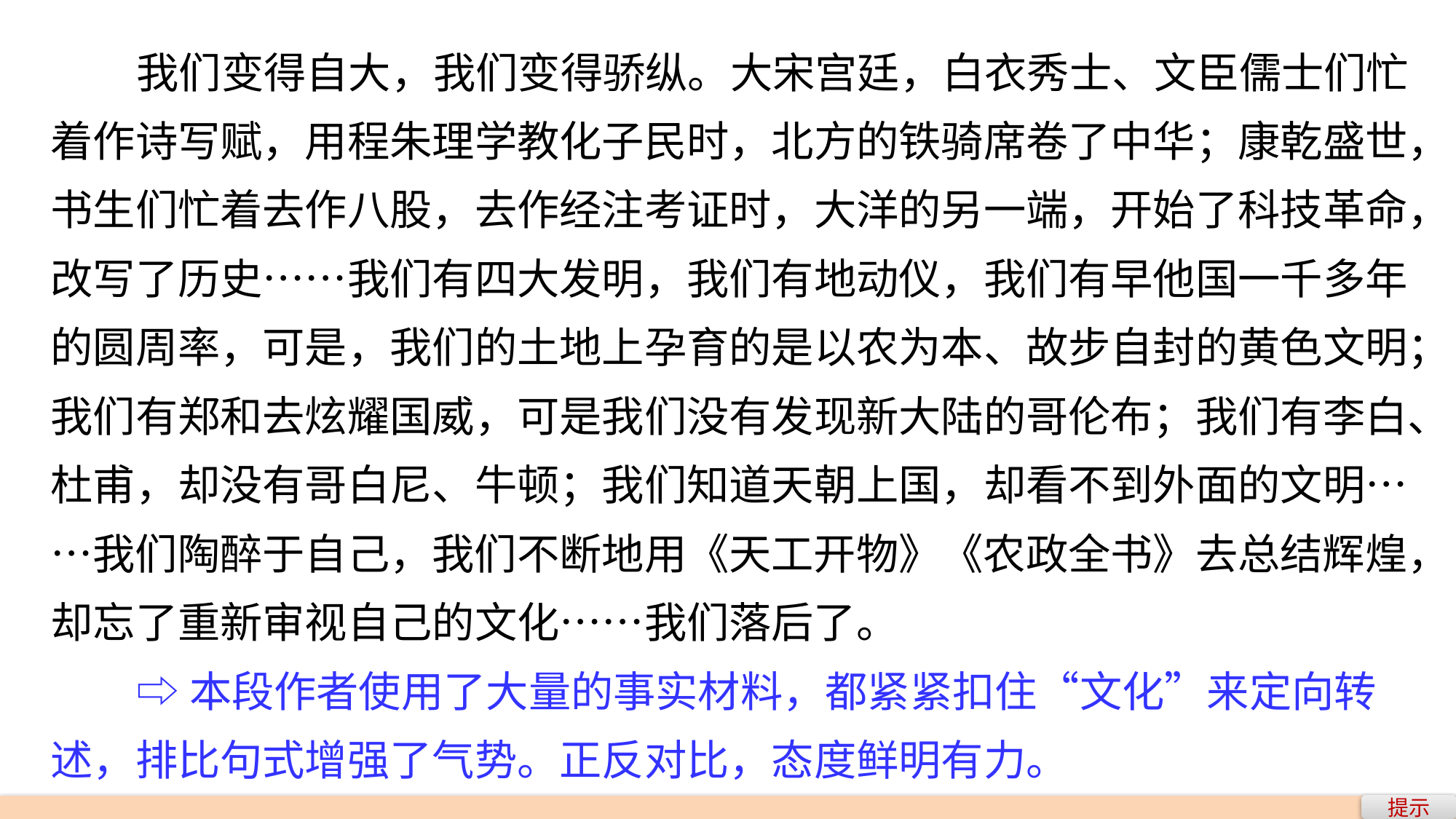

我们变得自大，我们变得骄纵。大宋宫廷，白衣秀士、文臣儒士们忙着作诗写赋，用程朱理学教化子民时，北方的铁骑席卷了中华；康乾盛世，书生们忙着去作八股，去作经注考证时，大洋的另一端，开始了科技革命，改写了历史……我们有四大发明，我们有地动仪，我们有早他国一千多年的圆周率，可是，我们的土地上孕育的是以农为本、故步自封的黄色文明；我们有郑和去炫耀国威，可是我们没有发现新大陆的哥伦布；我们有李白、杜甫，却没有哥白尼、牛顿；我们知道天朝上国，却看不到外面的文明……我们陶醉于自己，我们不断地用《天工开物》《农政全书》去总结辉煌，却忘了重新审视自己的文化……我们落后了。
⇨本段作者使用了大量的事实材料，都紧紧扣住“文化”来定向转述，排比句式增强了气势。正反对比，态度鲜明有力。
提示